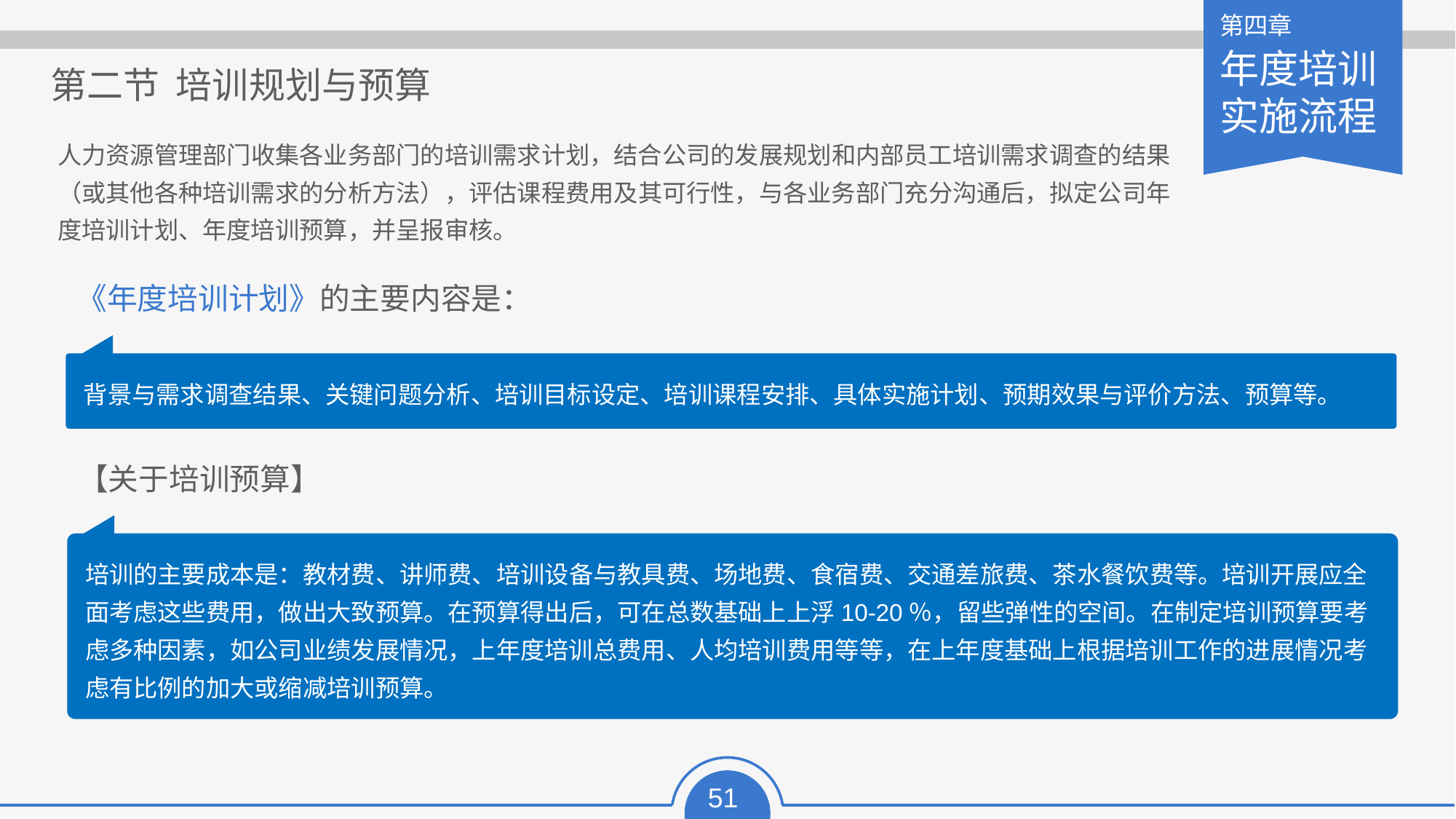

第二节  培训规划与预算
人力资源管理部门收集各业务部门的培训需求计划，结合公司的发展规划和内部员工培训需求调查的结果（或其他各种培训需求的分析方法），评估课程费用及其可行性，与各业务部门充分沟通后，拟定公司年度培训计划、年度培训预算，并呈报审核。
《年度培训计划》的主要内容是：

背景与需求调查结果、关键问题分析、培训目标设定、培训课程安排、具体实施计划、预期效果与评价方法、预算等。
【关于培训预算】

培训的主要成本是：教材费、讲师费、培训设备与教具费、场地费、食宿费、交通差旅费、茶水餐饮费等。培训开展应全面考虑这些费用，做出大致预算。在预算得出后，可在总数基础上上浮10-20％，留些弹性的空间。在制定培训预算要考虑多种因素，如公司业绩发展情况，上年度培训总费用、人均培训费用等等，在上年度基础上根据培训工作的进展情况考虑有比例的加大或缩减培训预算。